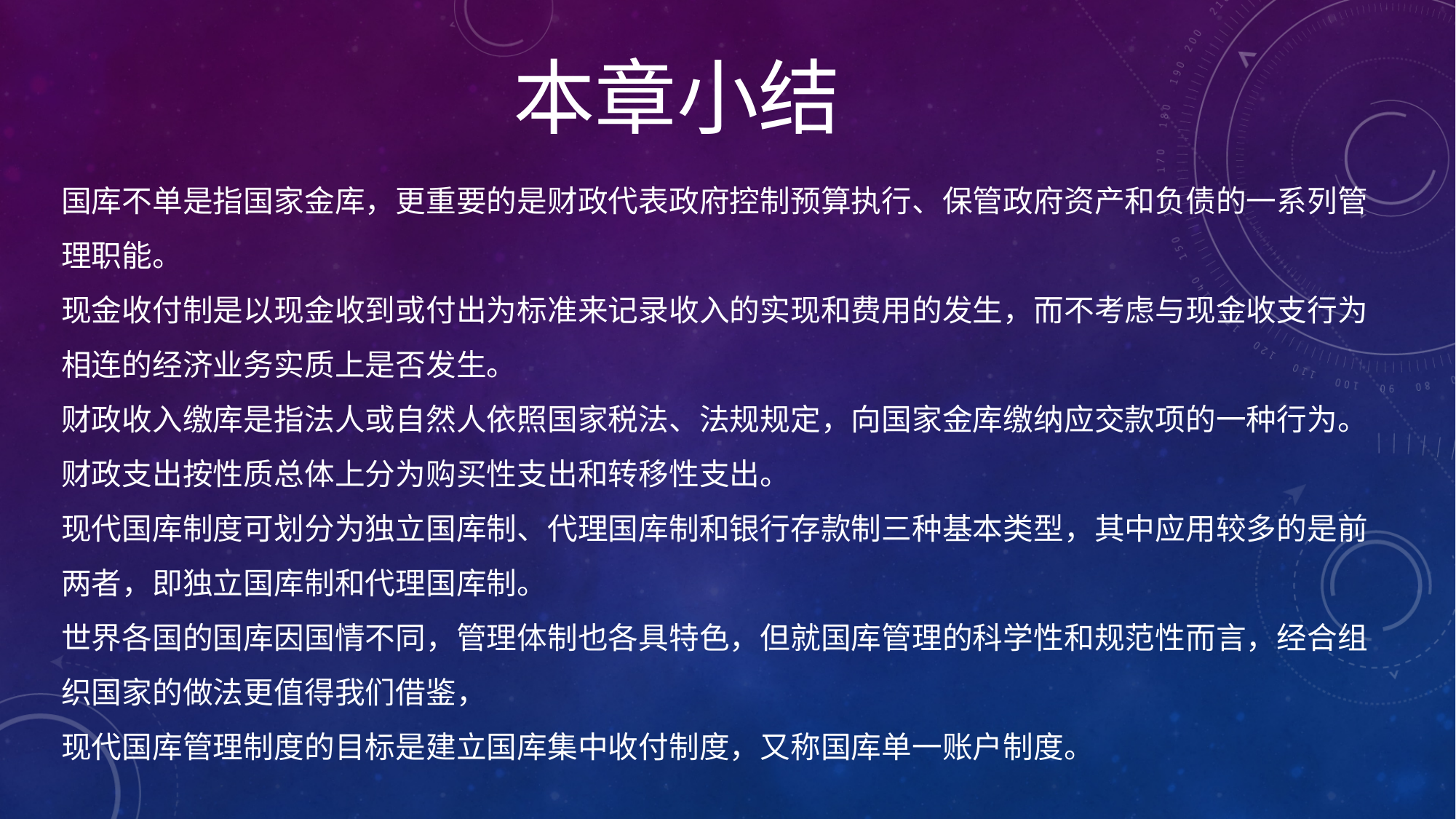

本章小结
# 国库不单是指国家金库，更重要的是财政代表政府控制预算执行、保管政府资产和负债的一系列管理职能。 现金收付制是以现金收到或付出为标准来记录收入的实现和费用的发生，而不考虑与现金收支行为相连的经济业务实质上是否发生。 财政收入缴库是指法人或自然人依照国家税法、法规规定，向国家金库缴纳应交款项的一种行为。 财政支出按性质总体上分为购买性支出和转移性支出。 现代国库制度可划分为独立国库制、代理国库制和银行存款制三种基本类型，其中应用较多的是前两者，即独立国库制和代理国库制。 世界各国的国库因国情不同，管理体制也各具特色，但就国库管理的科学性和规范性而言，经合组织国家的做法更值得我们借鉴， 现代国库管理制度的目标是建立国库集中收付制度，又称国库单一账户制度。